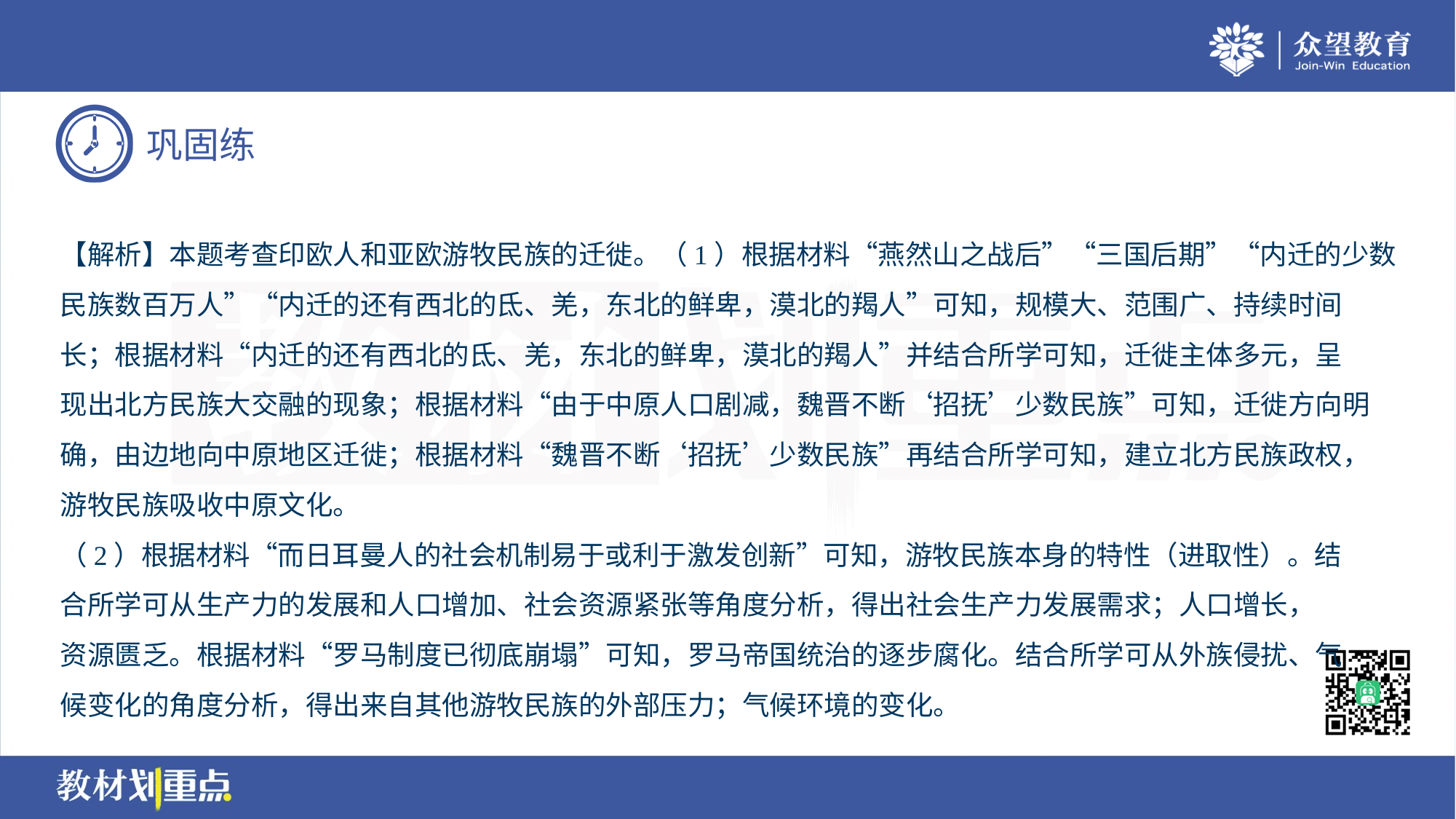

【解析】本题考查印欧人和亚欧游牧民族的迁徙。（1）根据材料“燕然山之战后”“三国后期”“内迁的少数
民族数百万人”“内迁的还有西北的氐、羌，东北的鲜卑，漠北的羯人”可知，规模大、范围广、持续时间
长；根据材料“内迁的还有西北的氐、羌，东北的鲜卑，漠北的羯人”并结合所学可知，迁徙主体多元，呈
现出北方民族大交融的现象；根据材料“由于中原人口剧减，魏晋不断‘招抚’少数民族”可知，迁徙方向明
确，由边地向中原地区迁徙；根据材料“魏晋不断‘招抚’少数民族”再结合所学可知，建立北方民族政权，
游牧民族吸收中原文化。
（2）根据材料“而日耳曼人的社会机制易于或利于激发创新”可知，游牧民族本身的特性（进取性）。结
合所学可从生产力的发展和人口增加、社会资源紧张等角度分析，得出社会生产力发展需求；人口增长，
资源匮乏。根据材料“罗马制度已彻底崩塌”可知，罗马帝国统治的逐步腐化。结合所学可从外族侵扰、气
候变化的角度分析，得出来自其他游牧民族的外部压力；气候环境的变化。